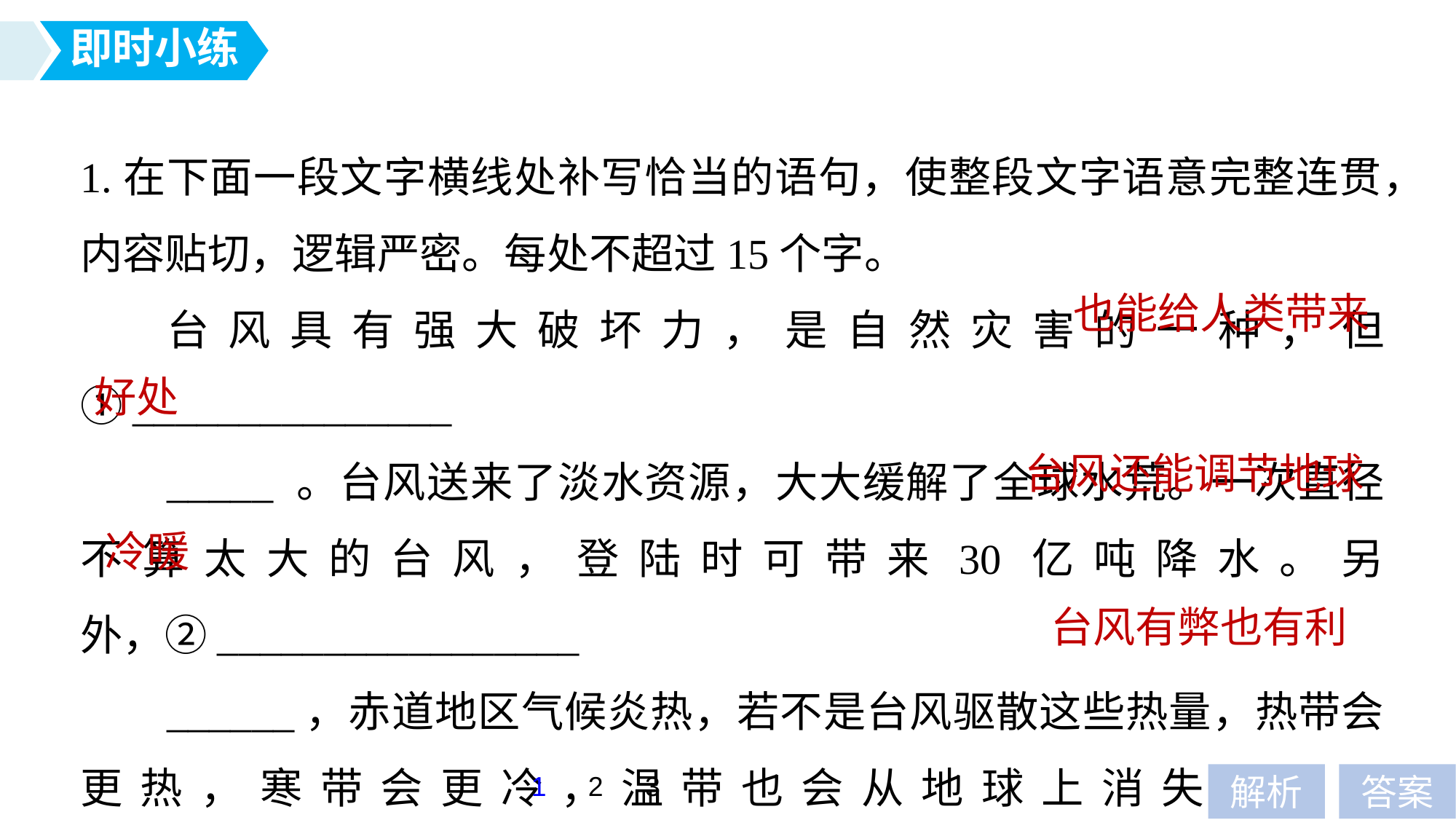

即时小练

1.在下面一段文字横线处补写恰当的语句，使整段文字语意完整连贯，内容贴切，逻辑严密。每处不超过15个字。
台风具有强大破坏力，是自然灾害的一种，但①_______________
_____ 。台风送来了淡水资源，大大缓解了全球水荒。一次直径不算太大的台风，登陆时可带来30亿吨降水。另外，②_________________
______，赤道地区气候炎热，若不是台风驱散这些热量，热带会更热，寒带会更冷，温带也会从地球上消失。一句话，③_________________。
也能给人类带来
好处
台风还能调节地球
冷暖
台风有弊也有利
1
2
3
解析
答案